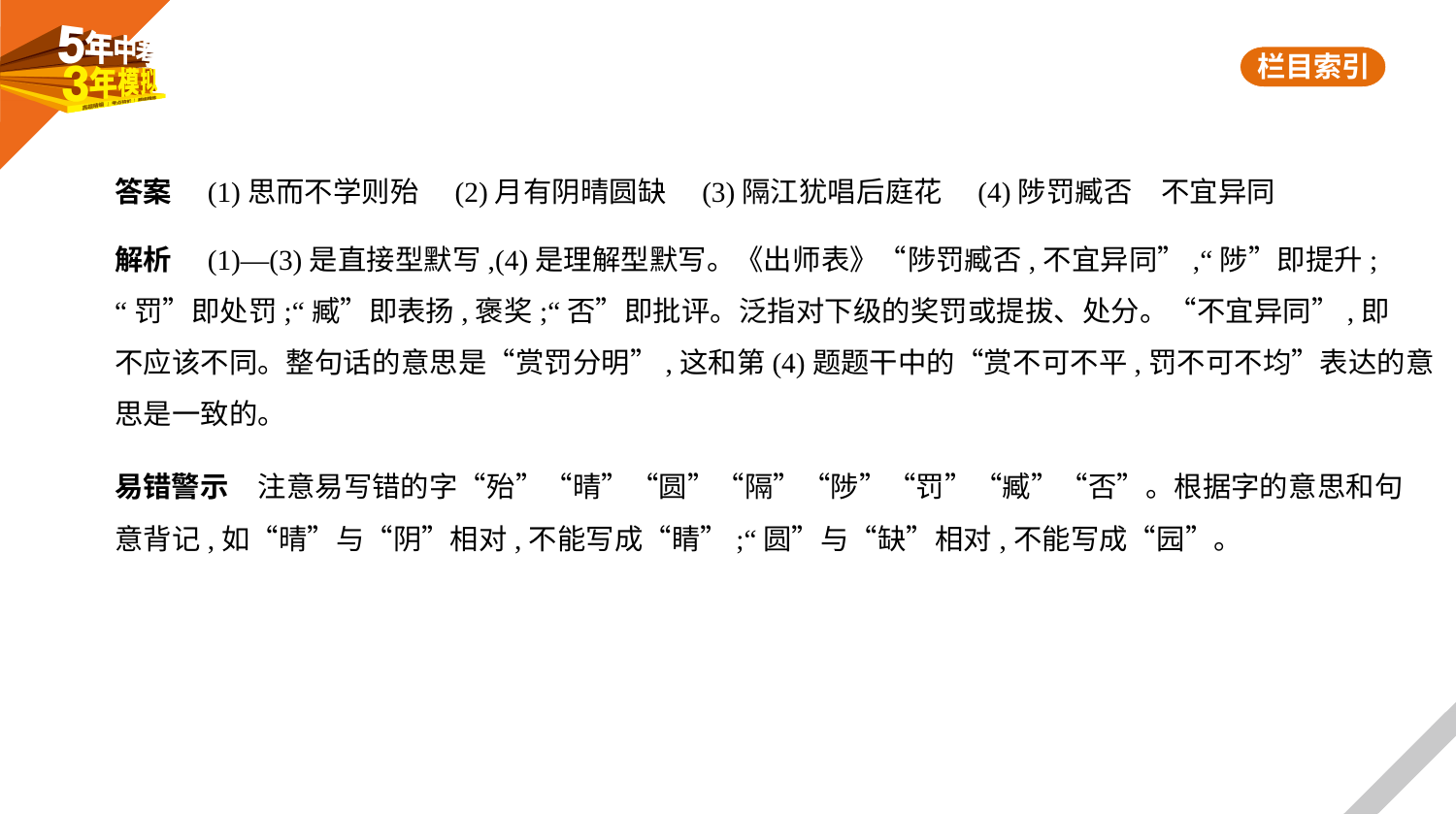

答案　(1)思而不学则殆　(2)月有阴晴圆缺　(3)隔江犹唱后庭花　(4)陟罚臧否　不宜异同
解析　(1)—(3)是直接型默写,(4)是理解型默写。《出师表》“陟罚臧否,不宜异同”,“陟”即提升;
“罚”即处罚;“臧”即表扬,褒奖;“否”即批评。泛指对下级的奖罚或提拔、处分。“不宜异同”,即
不应该不同。整句话的意思是“赏罚分明”,这和第(4)题题干中的“赏不可不平,罚不可不均”表达的意
思是一致的。
易错警示　注意易写错的字“殆”“晴”“圆”“隔”“陟”“罚”“臧”“否”。根据字的意思和句
意背记,如“晴”与“阴”相对,不能写成“睛”;“圆”与“缺”相对,不能写成“园”。